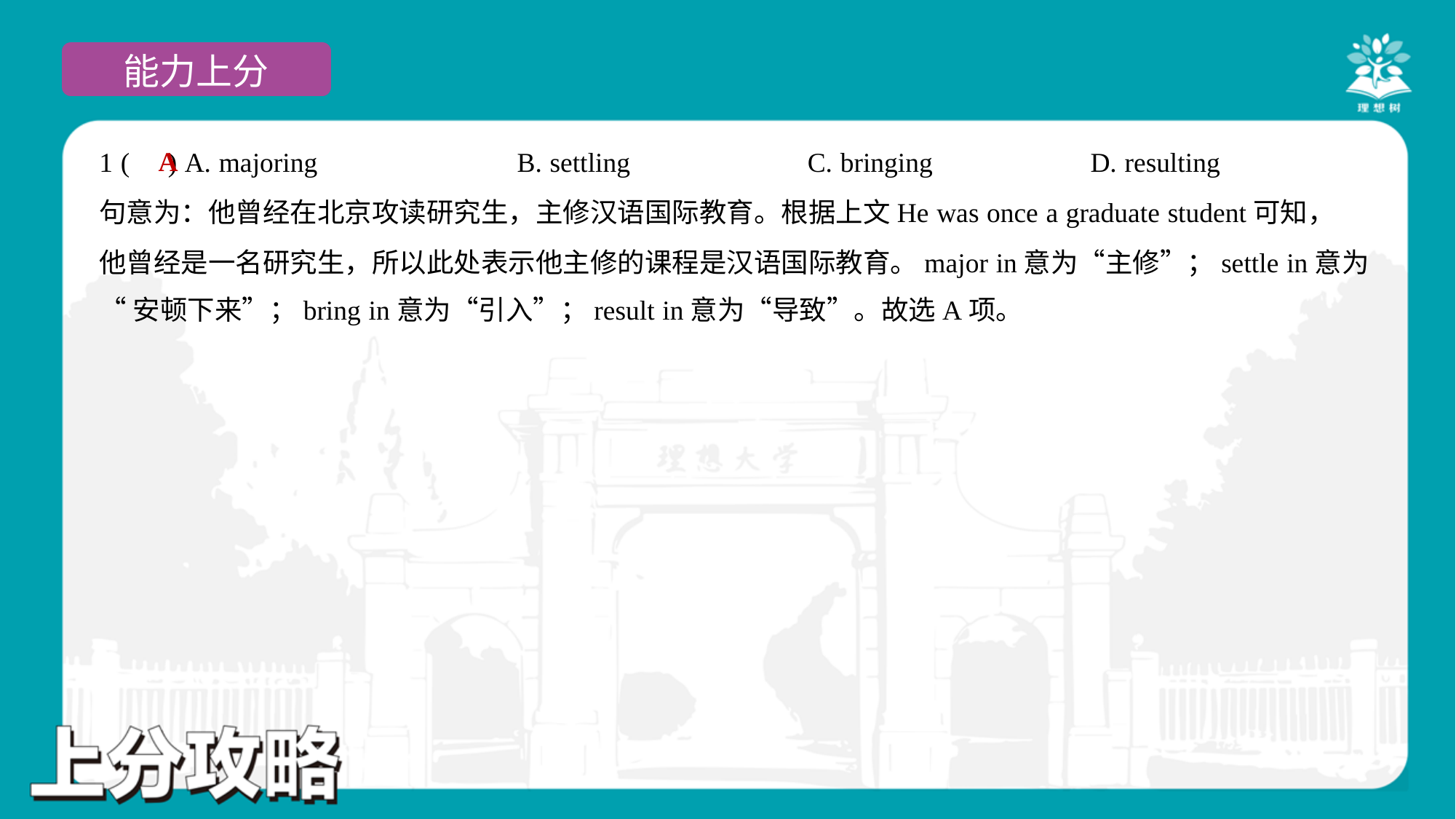

A
1 (     ) A. majoring	B. settling	C. bringing	D. resulting
句意为：他曾经在北京攻读研究生，主修汉语国际教育。根据上文He was once a graduate student可知，
他曾经是一名研究生，所以此处表示他主修的课程是汉语国际教育。major in意为“主修”；settle in意为
“安顿下来”；bring in意为“引入”；result in意为“导致”。故选A项。